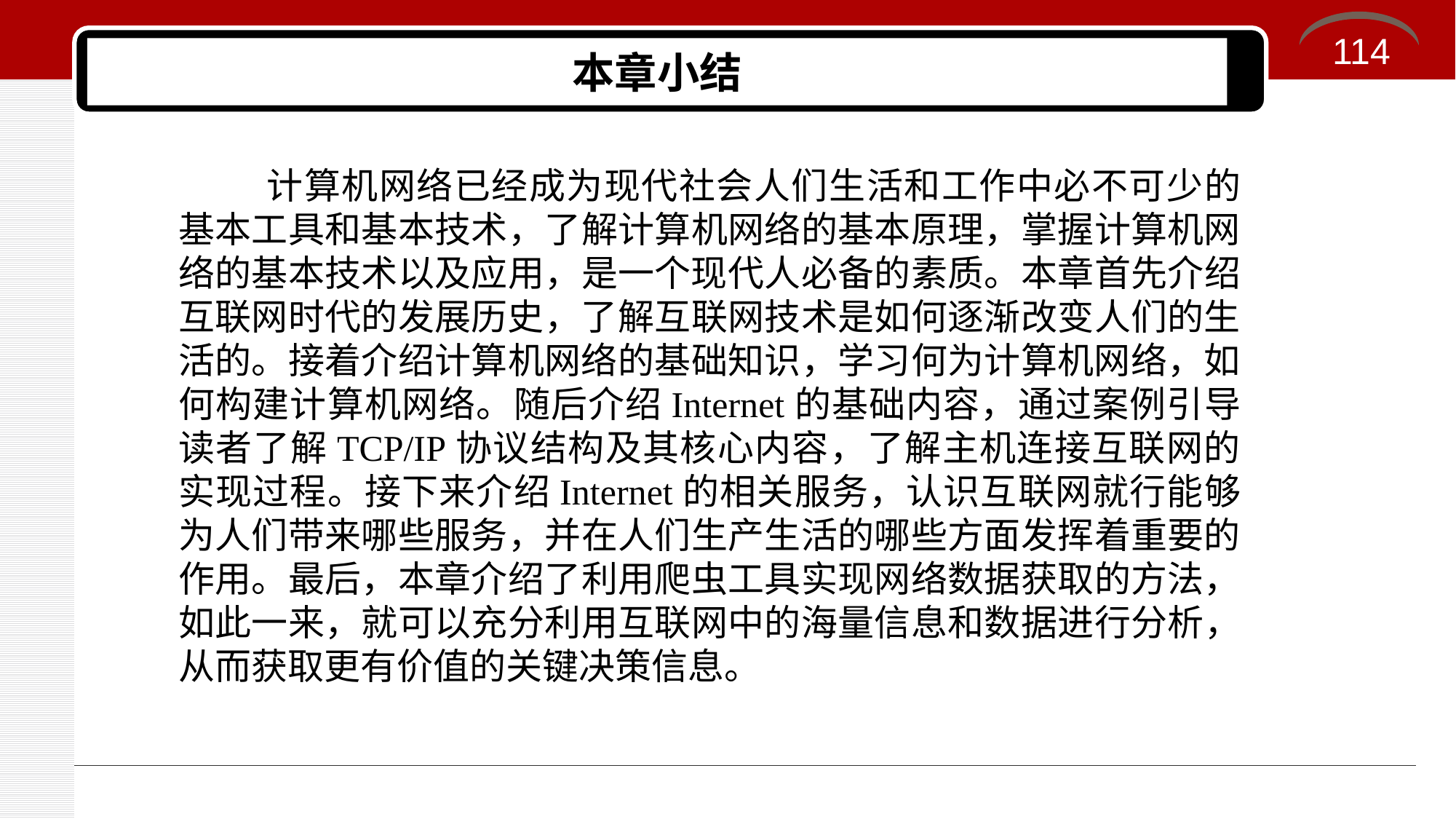

114
# 本章小结
     计算机网络已经成为现代社会人们生活和工作中必不可少的基本工具和基本技术，了解计算机网络的基本原理，掌握计算机网络的基本技术以及应用，是一个现代人必备的素质。本章首先介绍互联网时代的发展历史，了解互联网技术是如何逐渐改变人们的生活的。接着介绍计算机网络的基础知识，学习何为计算机网络，如何构建计算机网络。随后介绍Internet的基础内容，通过案例引导读者了解TCP/IP协议结构及其核心内容，了解主机连接互联网的实现过程。接下来介绍Internet的相关服务，认识互联网就行能够为人们带来哪些服务，并在人们生产生活的哪些方面发挥着重要的作用。最后，本章介绍了利用爬虫工具实现网络数据获取的方法，如此一来，就可以充分利用互联网中的海量信息和数据进行分析，从而获取更有价值的关键决策信息。